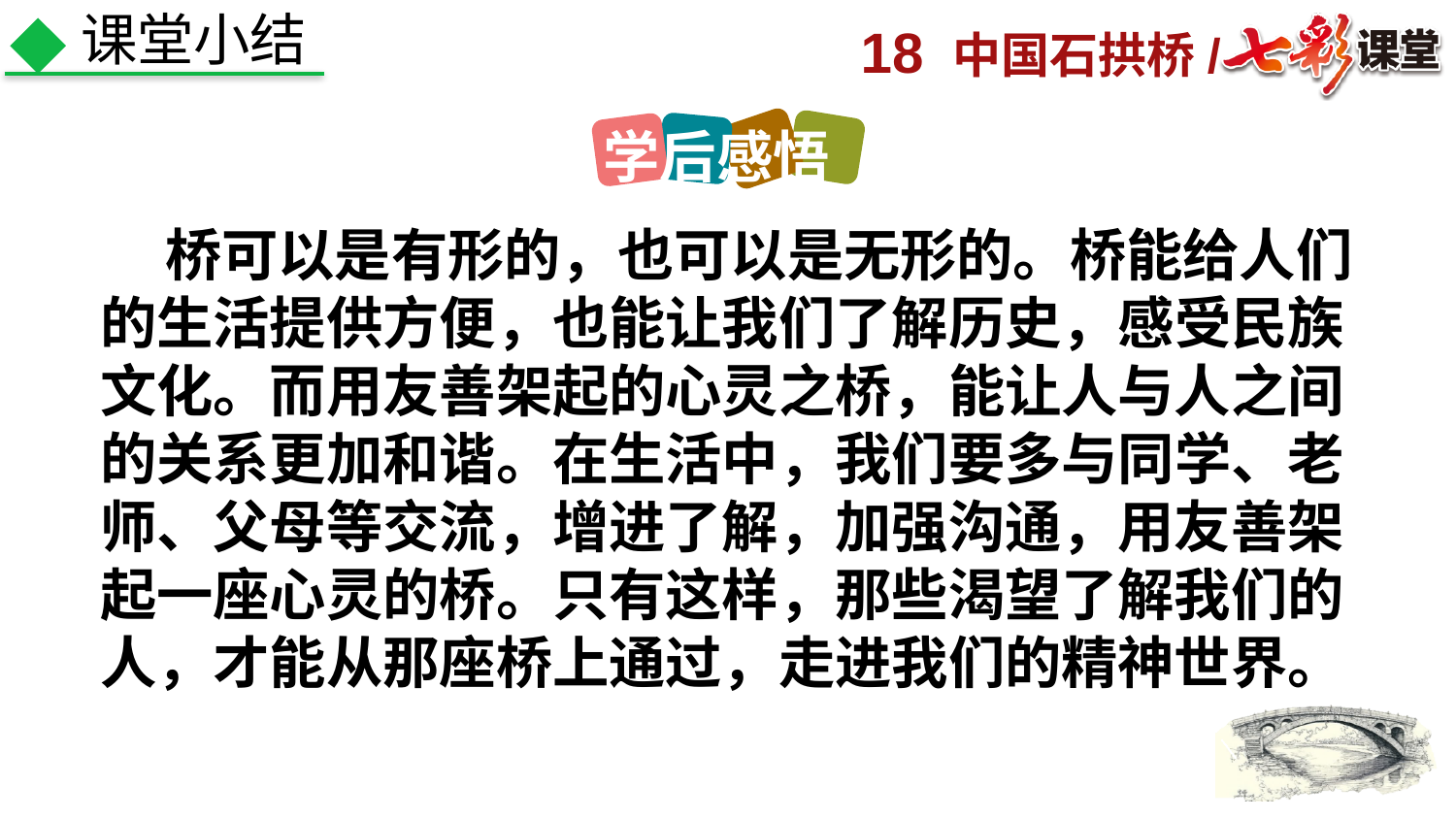

课堂小结

学后感悟

    桥可以是有形的，也可以是无形的。桥能给人们的生活提供方便，也能让我们了解历史，感受民族文化。而用友善架起的心灵之桥，能让人与人之间的关系更加和谐。在生活中，我们要多与同学、老师、父母等交流，增进了解，加强沟通，用友善架起一座心灵的桥。只有这样，那些渴望了解我们的人，才能从那座桥上通过，走进我们的精神世界。